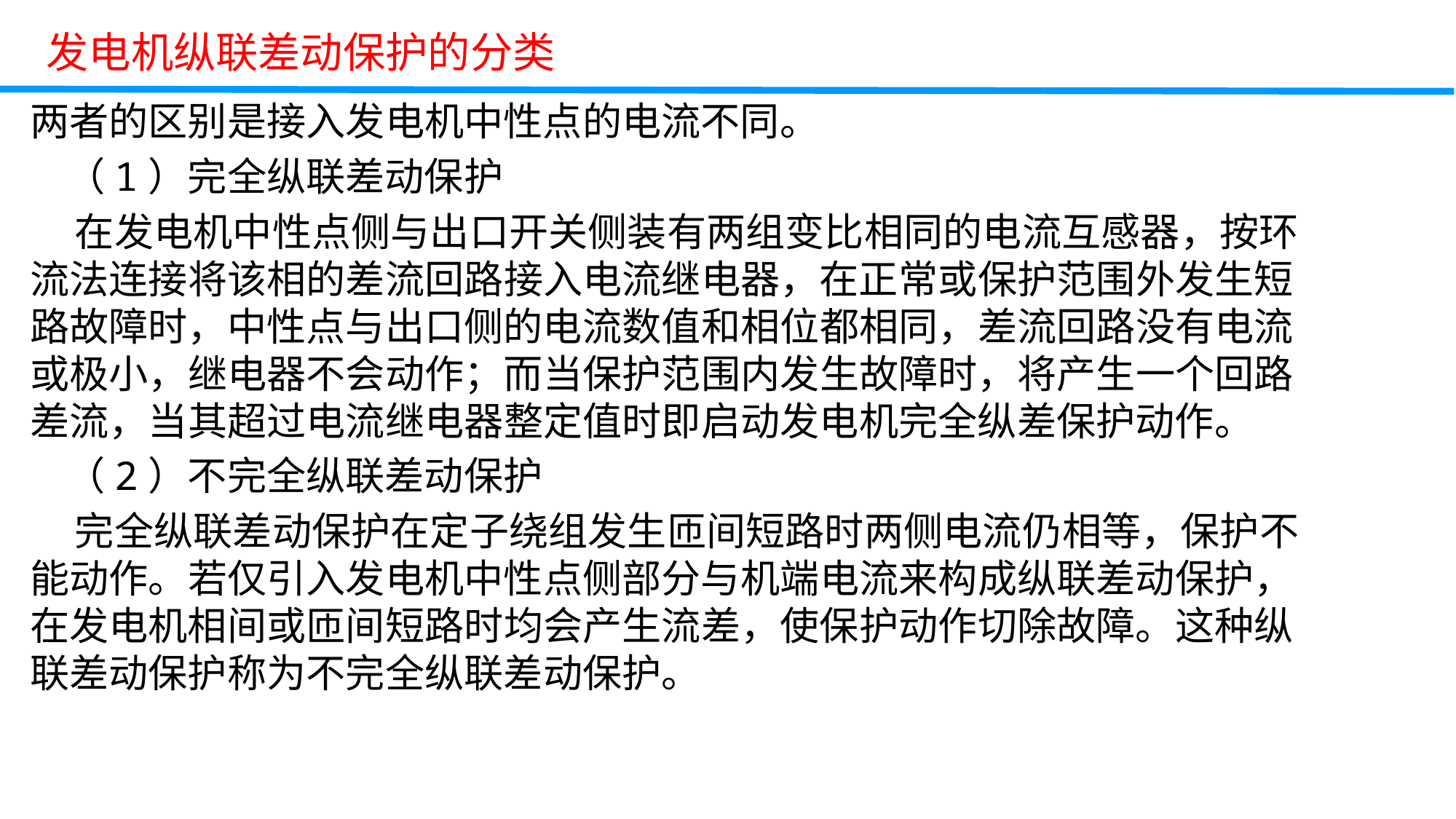

发电机纵联差动保护的分类
两者的区别是接入发电机中性点的电流不同。
   （1）完全纵联差动保护
    在发电机中性点侧与出口开关侧装有两组变比相同的电流互感器，按环流法连接将该相的差流回路接入电流继电器，在正常或保护范围外发生短路故障时，中性点与出口侧的电流数值和相位都相同，差流回路没有电流或极小，继电器不会动作；而当保护范围内发生故障时，将产生一个回路差流，当其超过电流继电器整定值时即启动发电机完全纵差保护动作。
   （2）不完全纵联差动保护
    完全纵联差动保护在定子绕组发生匝间短路时两侧电流仍相等，保护不能动作。若仅引入发电机中性点侧部分与机端电流来构成纵联差动保护，在发电机相间或匝间短路时均会产生流差，使保护动作切除故障。这种纵联差动保护称为不完全纵联差动保护。
·教学重点